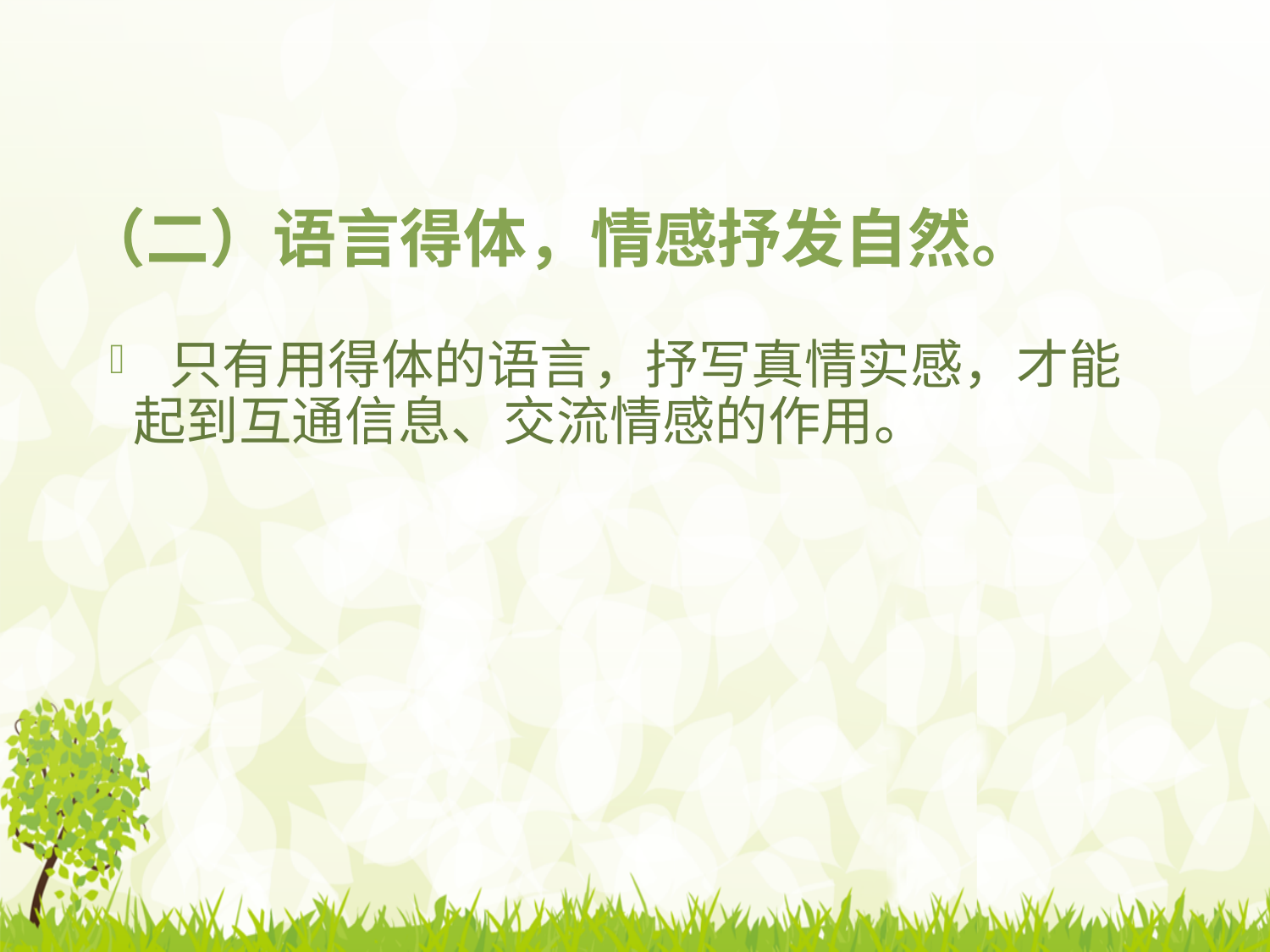

# （二）语言得体，情感抒发自然。
  只有用得体的语言，抒写真情实感，才能起到互通信息、交流情感的作用。